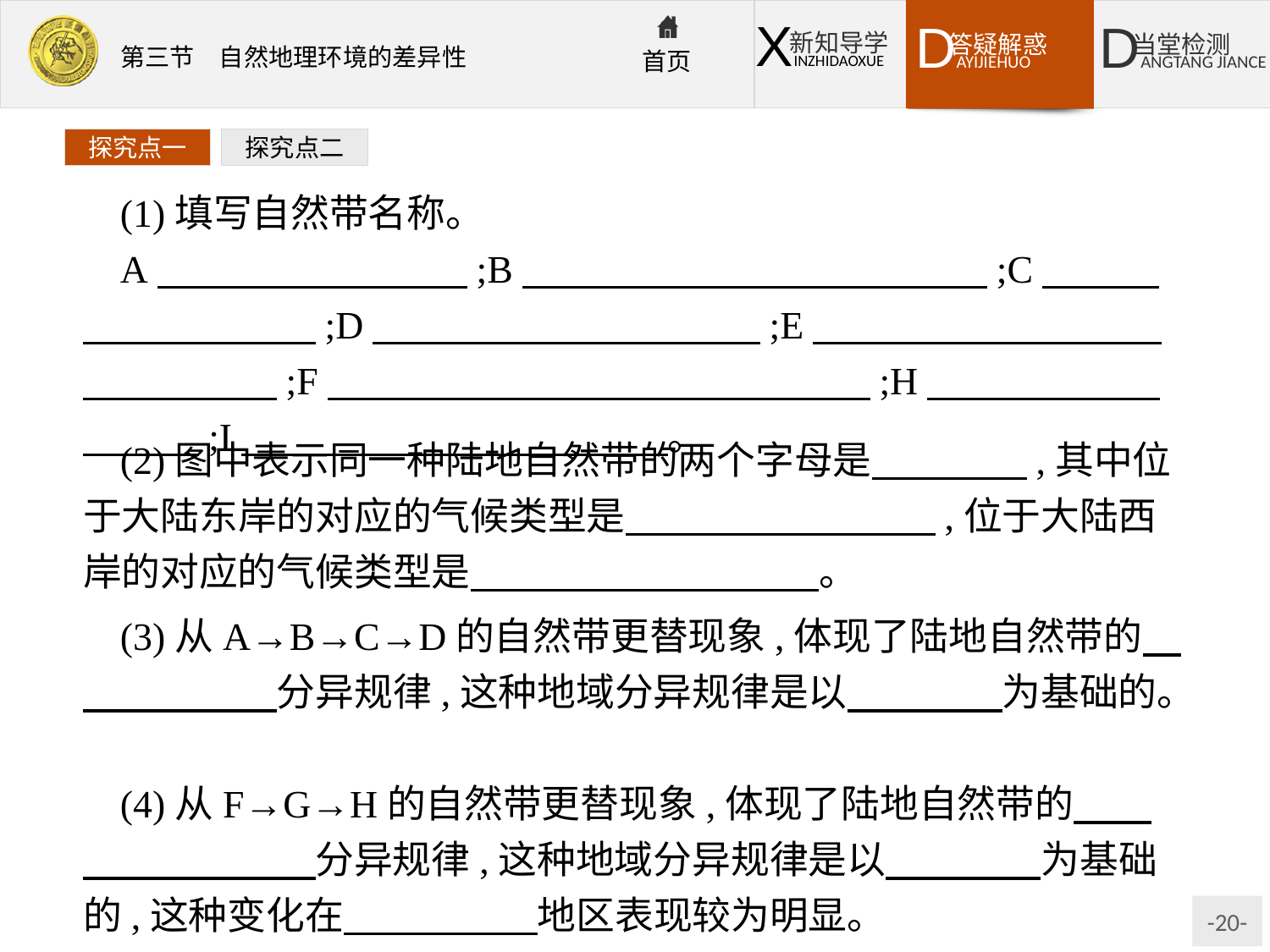

探究点一
探究点二
(1)填写自然带名称。
A　　　　　　　　;B　　　　　　　　　　　　;C　　　　　　　　　;D　　　　　　　　　　;E　　　　　　　　　　　　　　;F　　　　　　　　　　　　　　;H　　　　　　　　　;I　　　　　　　　　　　。
(2)图中表示同一种陆地自然带的两个字母是　　　　,其中位于大陆东岸的对应的气候类型是　　　　　　　　,位于大陆西岸的对应的气候类型是　　　　　　　　　。
(3)从A→B→C→D的自然带更替现象,体现了陆地自然带的　　　　　　分异规律,这种地域分异规律是以　　　　为基础的。
(4)从F→G→H的自然带更替现象,体现了陆地自然带的　　　　　　　　分异规律,这种地域分异规律是以　　　　为基础的,这种变化在　　　　　地区表现较为明显。